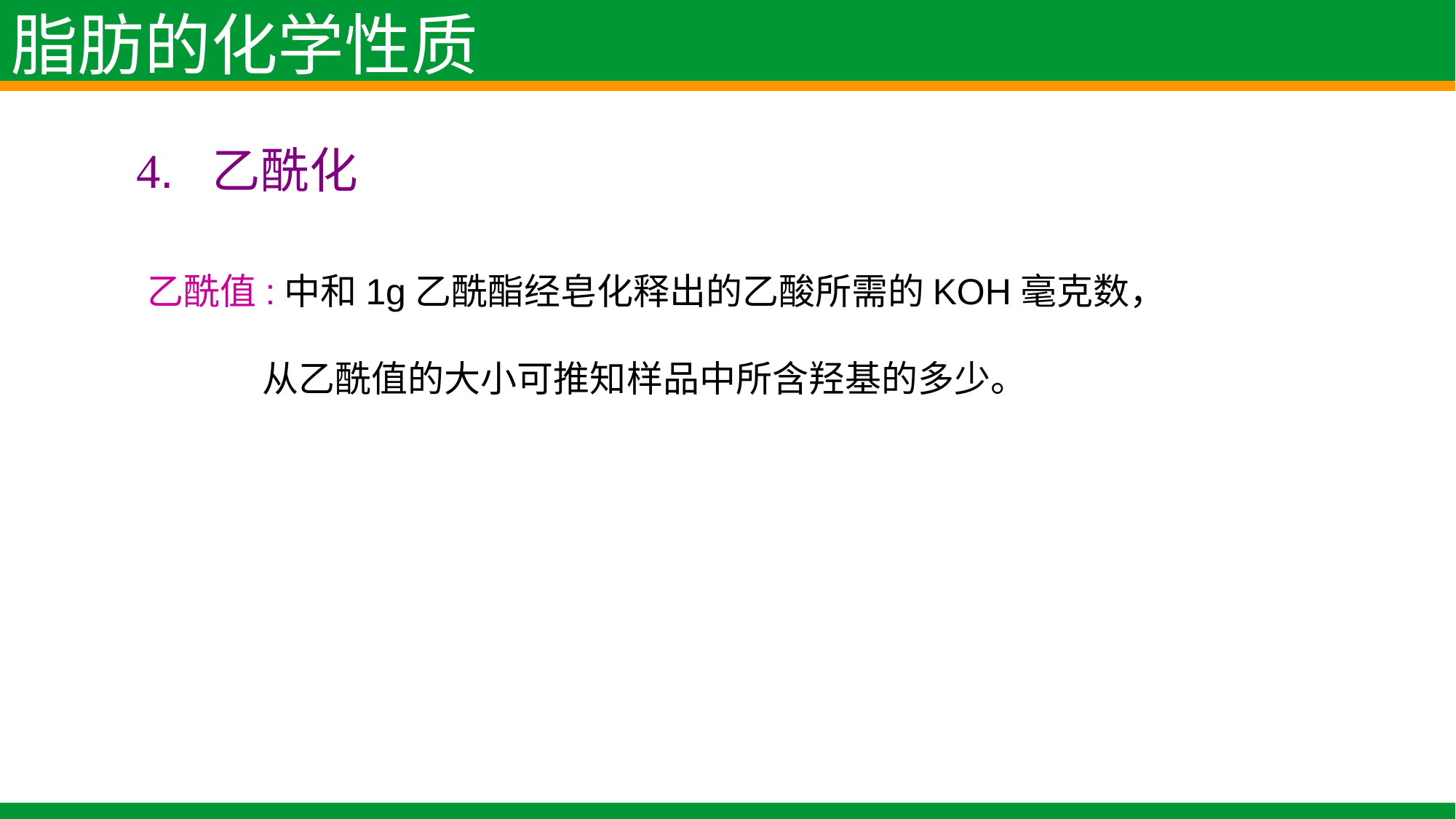

# 脂肪的化学性质
4.  乙酰化
乙酰值:中和1g乙酰酯经皂化释出的乙酸所需的KOH毫克数，

             从乙酰值的大小可推知样品中所含羟基的多少。